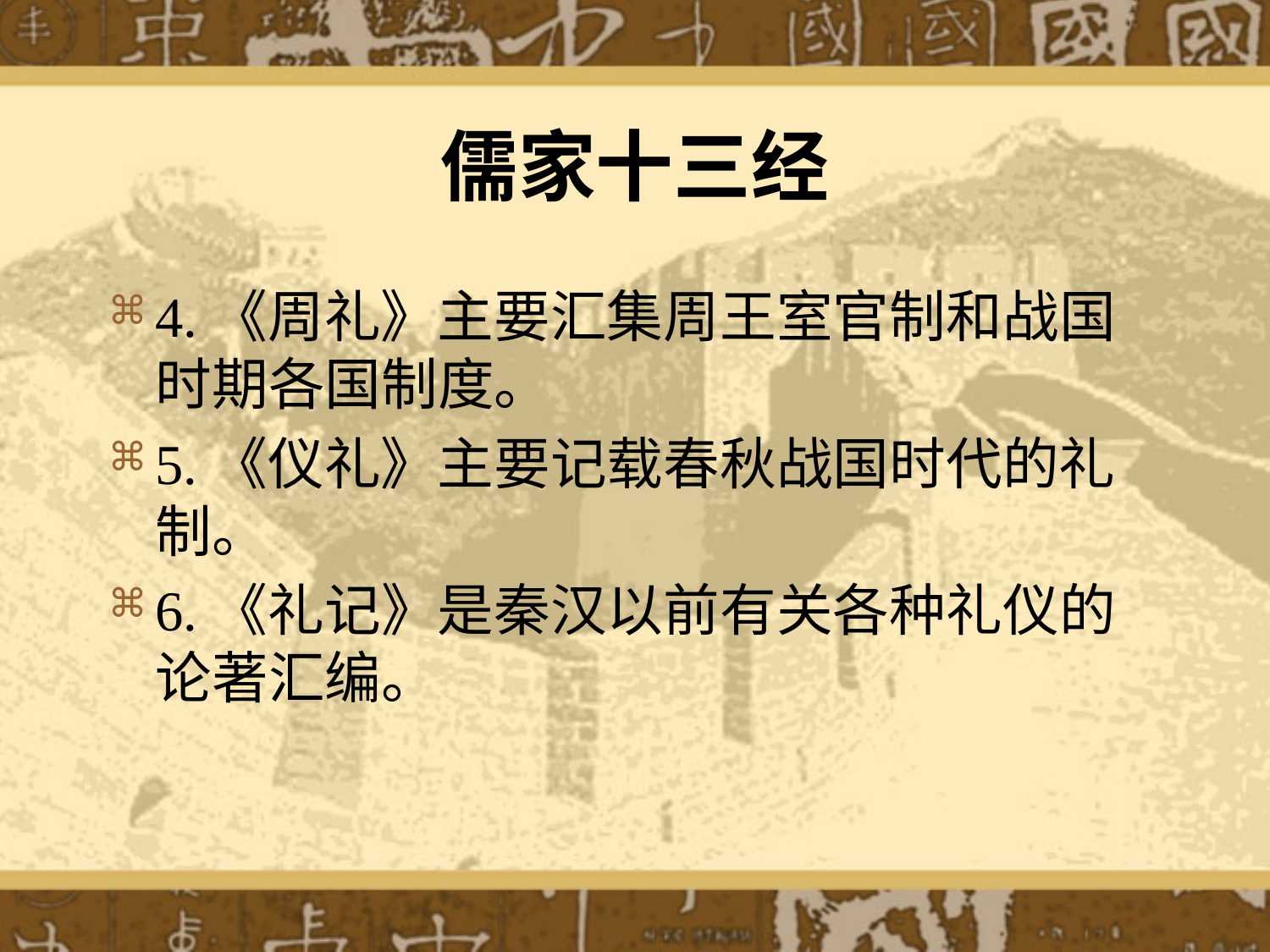

# 儒家十三经
4.《周礼》主要汇集周王室官制和战国时期各国制度。
5.《仪礼》主要记载春秋战国时代的礼制。
6.《礼记》是秦汉以前有关各种礼仪的论著汇编。